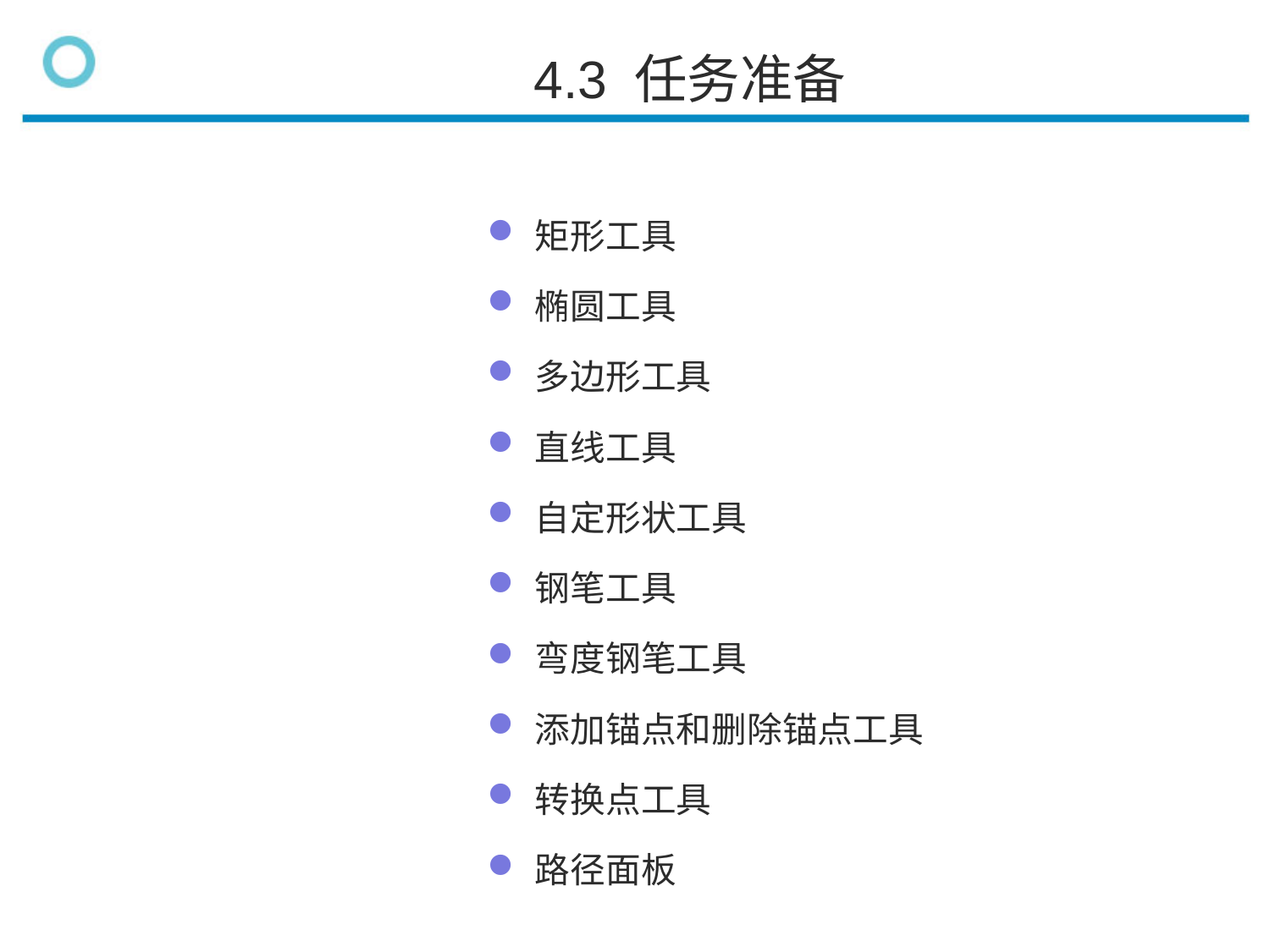

4.3 任务准备
矩形工具
椭圆工具
多边形工具
直线工具
自定形状工具
钢笔工具
弯度钢笔工具
添加锚点和删除锚点工具
转换点工具
路径面板